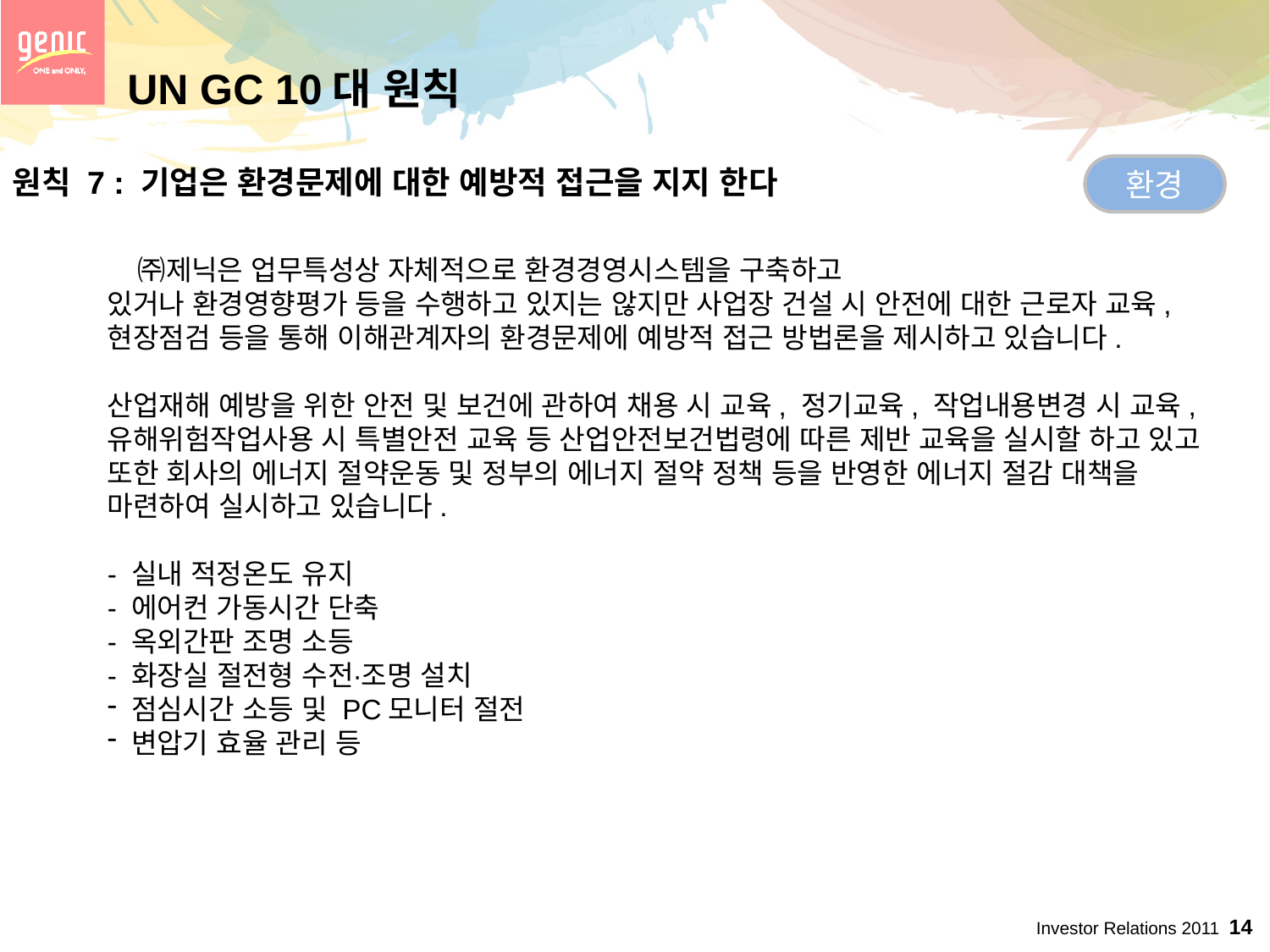

UN GC 10대 원칙
환경
원칙 7 : 기업은 환경문제에 대한 예방적 접근을 지지 한다
   ㈜제닉은 업무특성상 자체적으로 환경경영시스템을 구축하고
있거나 환경영향평가 등을 수행하고 있지는 않지만 사업장 건설 시 안전에 대한 근로자 교육, 현장점검 등을 통해 이해관계자의 환경문제에 예방적 접근 방법론을 제시하고 있습니다.

산업재해 예방을 위한 안전 및 보건에 관하여 채용 시 교육, 정기교육, 작업내용변경 시 교육, 유해위험작업사용 시 특별안전 교육 등 산업안전보건법령에 따른 제반 교육을 실시할 하고 있고 또한 회사의 에너지 절약운동 및 정부의 에너지 절약 정책 등을 반영한 에너지 절감 대책을 마련하여 실시하고 있습니다.

- 실내 적정온도 유지
- 에어컨 가동시간 단축
- 옥외간판 조명 소등
- 화장실 절전형 수전∙조명 설치
 점심시간 소등 및 PC모니터 절전
 변압기 효율 관리 등